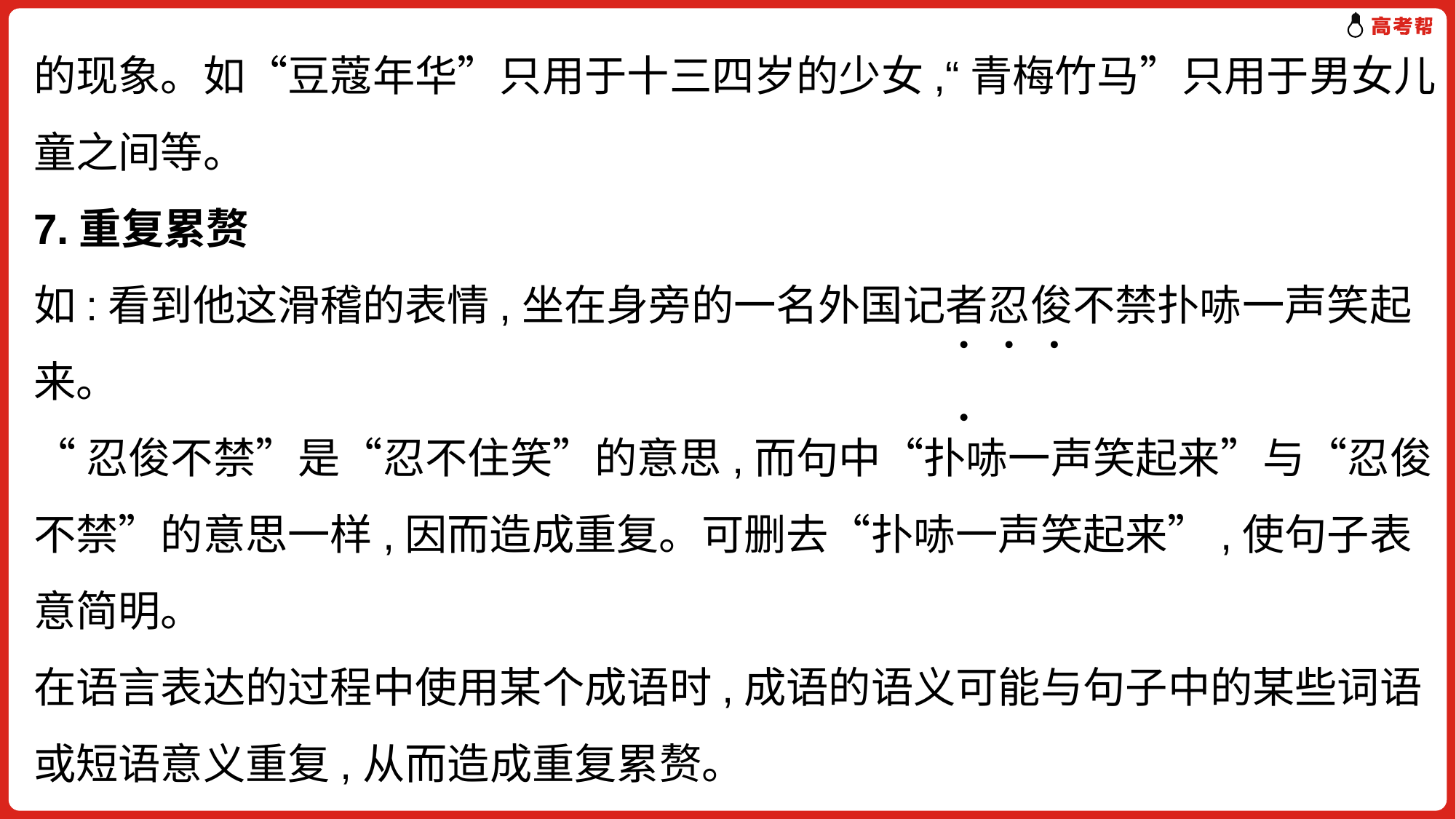

的现象。如“豆蔻年华”只用于十三四岁的少女,“青梅竹马”只用于男女儿童之间等。
7.重复累赘
如:看到他这滑稽的表情,坐在身旁的一名外国记者忍俊不禁扑哧一声笑起来。
“忍俊不禁”是“忍不住笑”的意思,而句中“扑哧一声笑起来”与“忍俊不禁”的意思一样,因而造成重复。可删去“扑哧一声笑起来”,使句子表意简明。
在语言表达的过程中使用某个成语时,成语的语义可能与句子中的某些词语或短语意义重复,从而造成重复累赘。
.  .  .  .